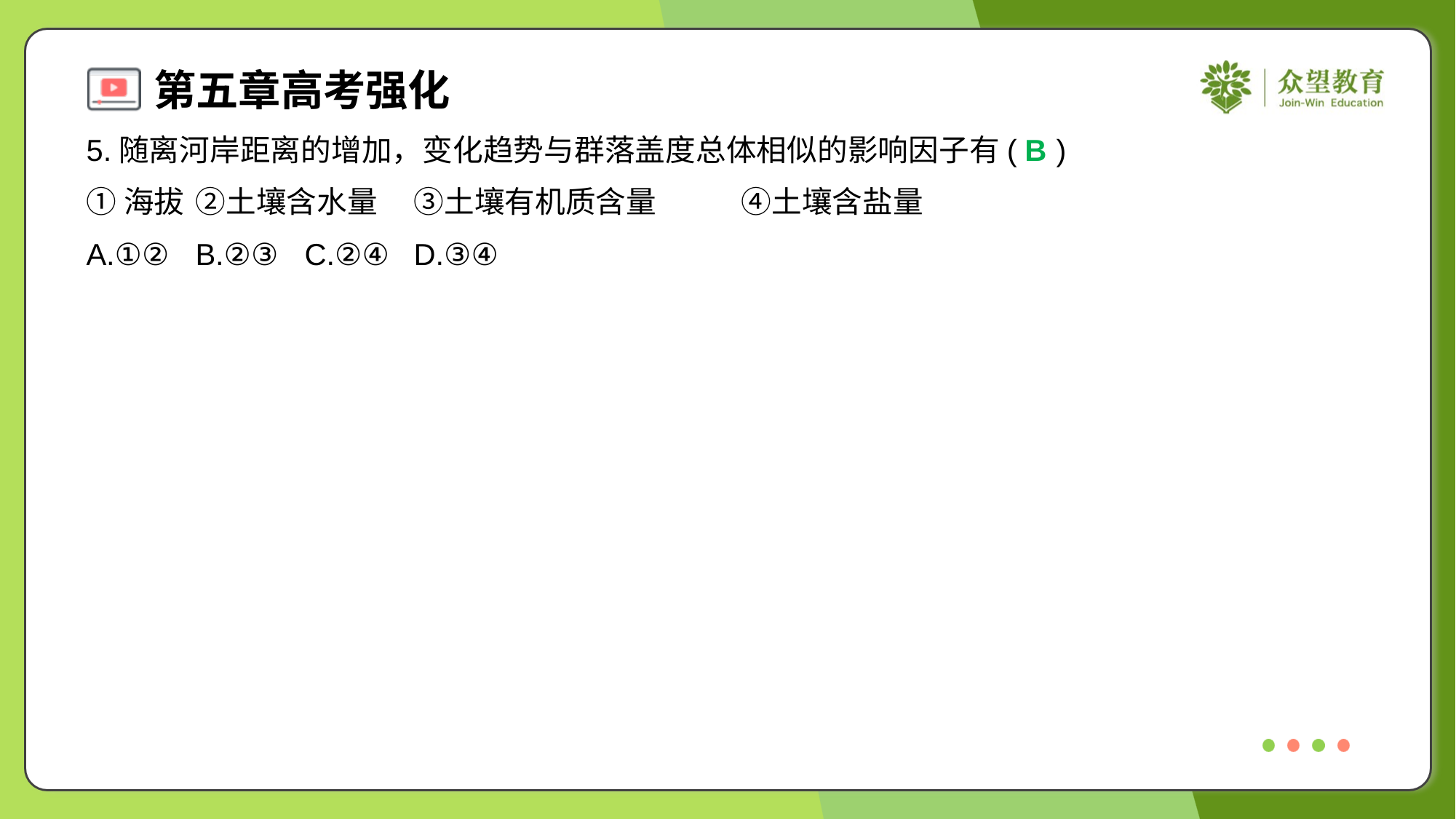

5.随离河岸距离的增加，变化趋势与群落盖度总体相似的影响因子有(     )
B
①海拔	②土壤含水量	③土壤有机质含量	④土壤含盐量
A.①②	B.②③	C.②④	D.③④